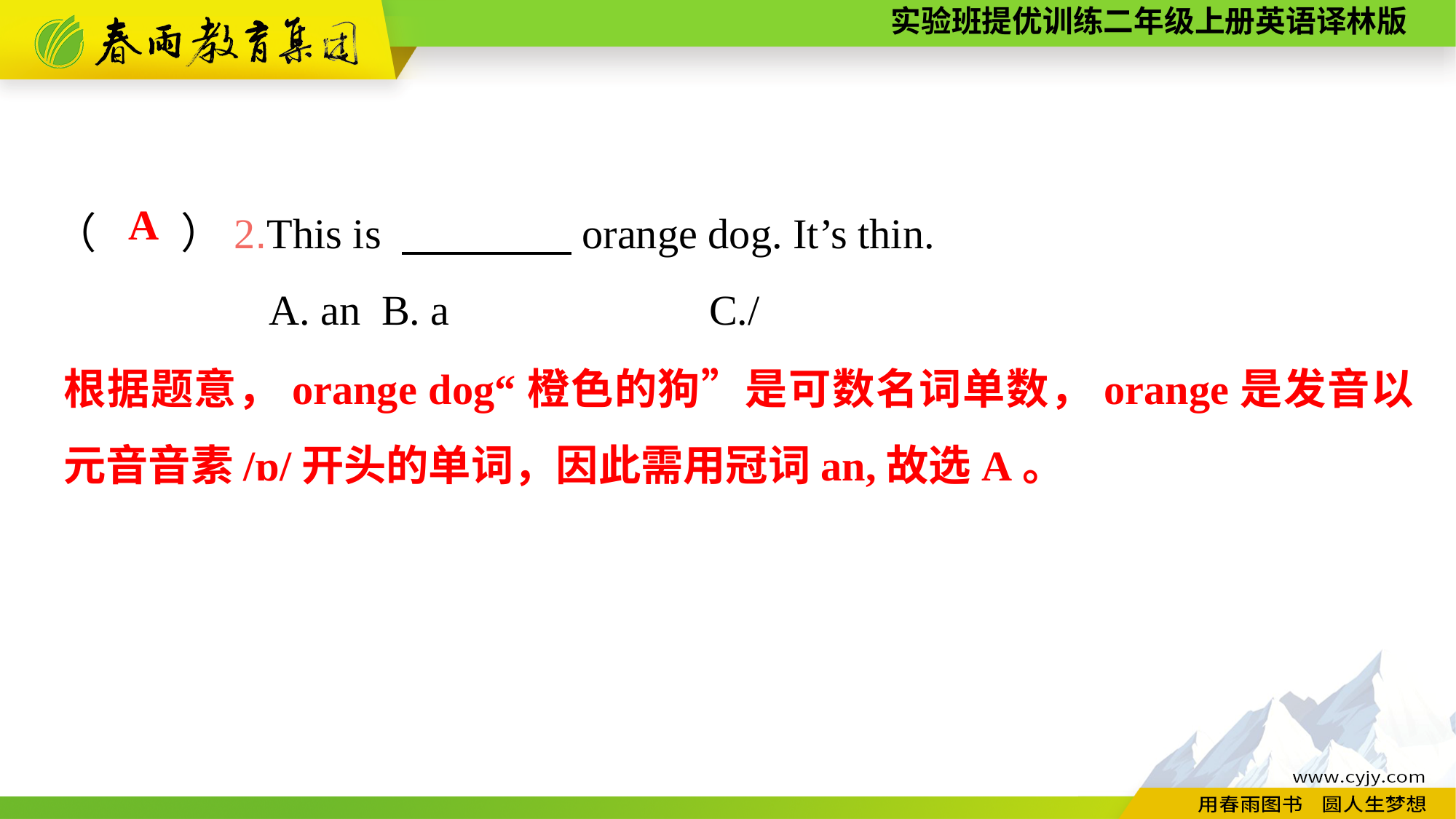

（　　）2.This is 　　　　orange dog. It’s thin.
A. an	B. a			C./
A
根据题意，orange dog“橙色的狗”是可数名词单数，orange是发音以元音音素/ɒ/开头的单词，因此需用冠词an,故选A。